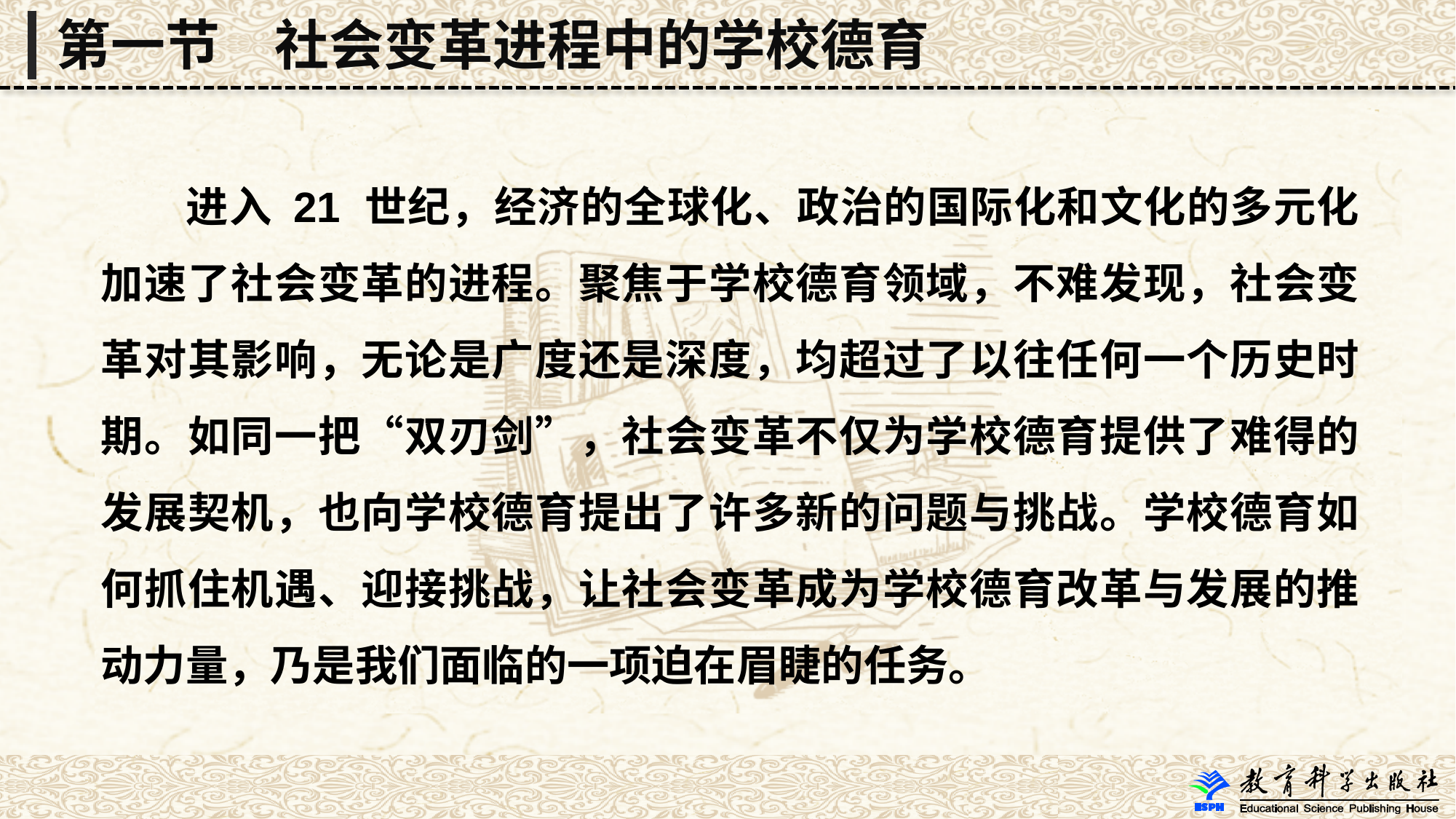

第一节　社会变革进程中的学校德育
       进入 21 世纪，经济的全球化、政治的国际化和文化的多元化加速了社会变革的进程。聚焦于学校德育领域，不难发现，社会变革对其影响，无论是广度还是深度，均超过了以往任何一个历史时期。如同一把“双刃剑”，社会变革不仅为学校德育提供了难得的发展契机，也向学校德育提出了许多新的问题与挑战。学校德育如何抓住机遇、迎接挑战，让社会变革成为学校德育改革与发展的推动力量，乃是我们面临的一项迫在眉睫的任务。